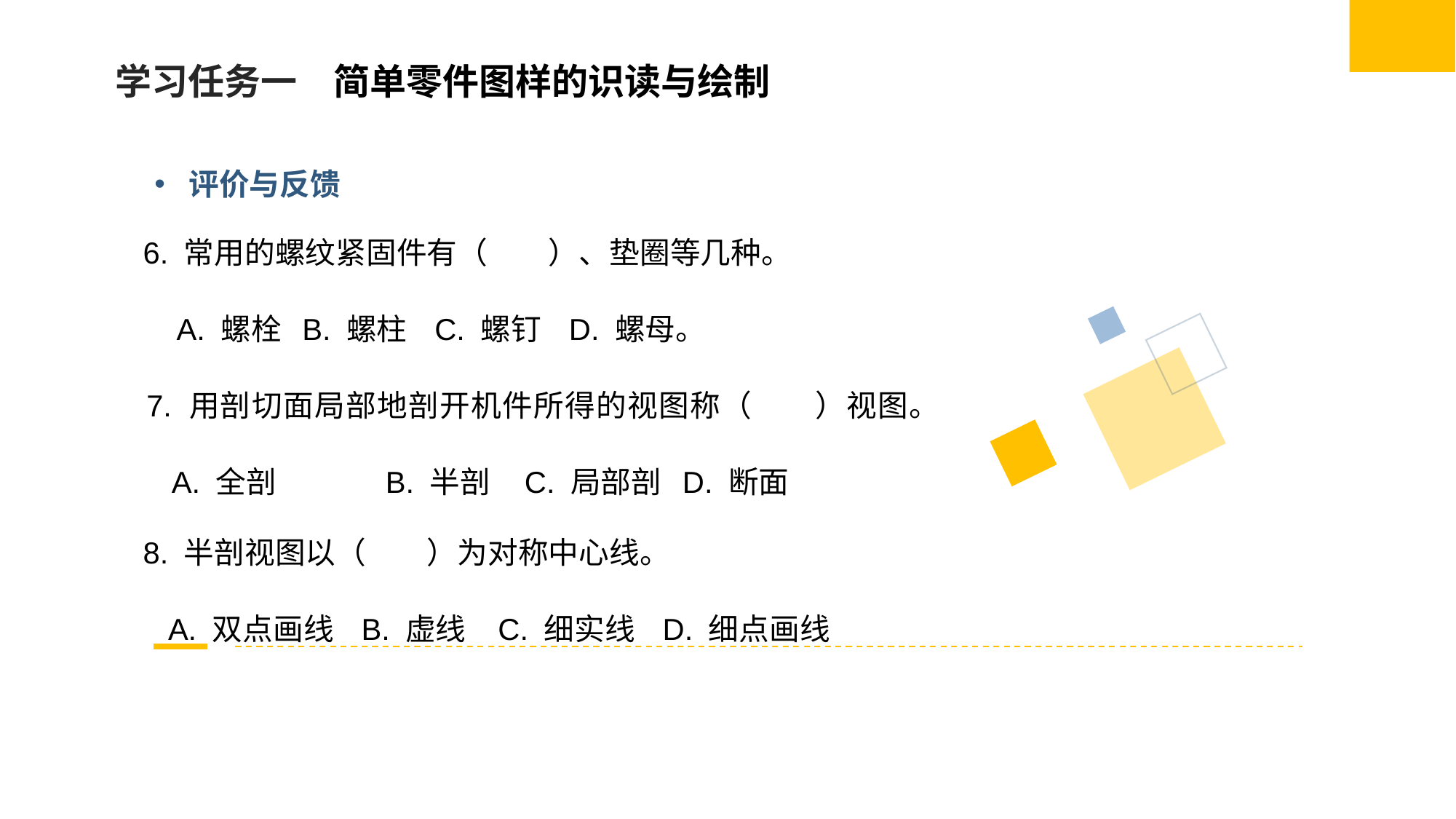

学习任务一　简单零件图样的识读与绘制
评价与反馈
6. 常用的螺纹紧固件有（　　）、垫圈等几种。
    A. 螺栓  B. 螺柱   C. 螺钉   D. 螺母。

7. 用剖切面局部地剖开机件所得的视图称（　　）视图。
   A. 全剖	  B. 半剖    C. 局部剖  D. 断面
8. 半剖视图以（　　）为对称中心线。
   A. 双点画线	B. 虚线	   C. 细实线   D. 细点画线